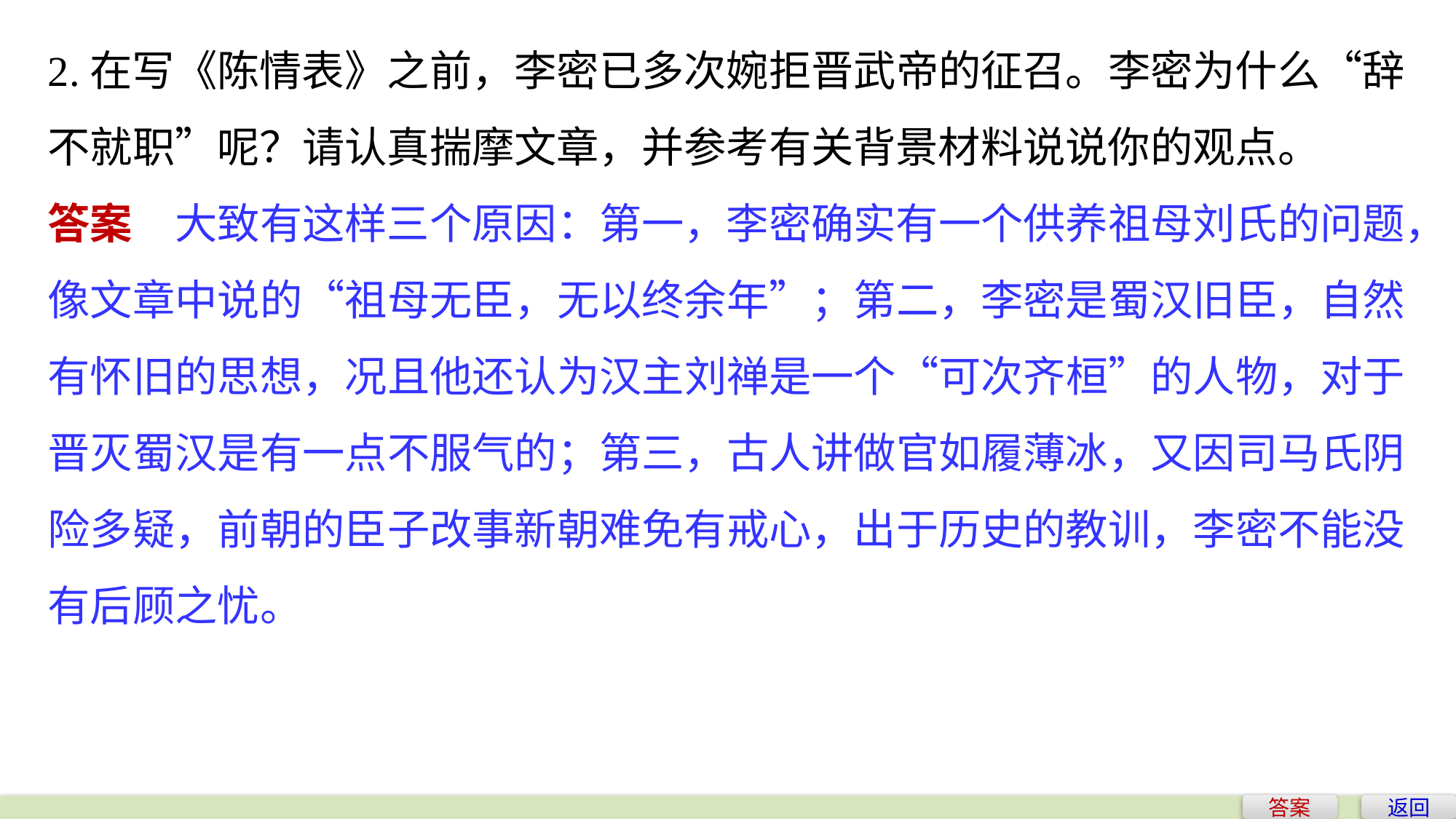

2.在写《陈情表》之前，李密已多次婉拒晋武帝的征召。李密为什么“辞不就职”呢？请认真揣摩文章，并参考有关背景材料说说你的观点。
答案　大致有这样三个原因：第一，李密确实有一个供养祖母刘氏的问题，像文章中说的“祖母无臣，无以终余年”；第二，李密是蜀汉旧臣，自然有怀旧的思想，况且他还认为汉主刘禅是一个“可次齐桓”的人物，对于晋灭蜀汉是有一点不服气的；第三，古人讲做官如履薄冰，又因司马氏阴险多疑，前朝的臣子改事新朝难免有戒心，出于历史的教训，李密不能没有后顾之忧。
答案
返回